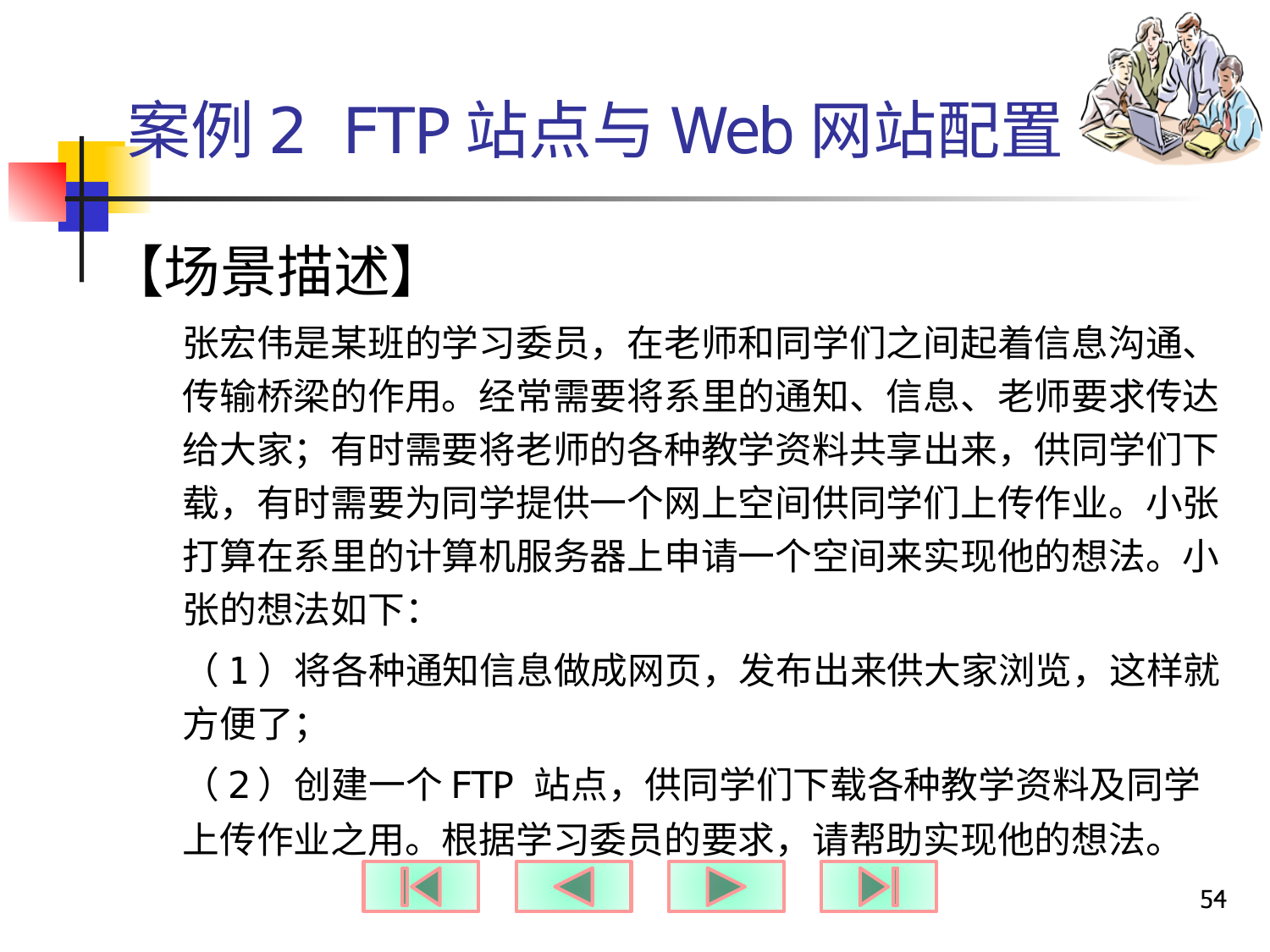

# 案例2  FTP站点与Web网站配置
【场景描述】
张宏伟是某班的学习委员，在老师和同学们之间起着信息沟通、传输桥梁的作用。经常需要将系里的通知、信息、老师要求传达给大家；有时需要将老师的各种教学资料共享出来，供同学们下载，有时需要为同学提供一个网上空间供同学们上传作业。小张打算在系里的计算机服务器上申请一个空间来实现他的想法。小张的想法如下：
（1）将各种通知信息做成网页，发布出来供大家浏览，这样就方便了；
（2）创建一个FTP 站点，供同学们下载各种教学资料及同学上传作业之用。根据学习委员的要求，请帮助实现他的想法。

54